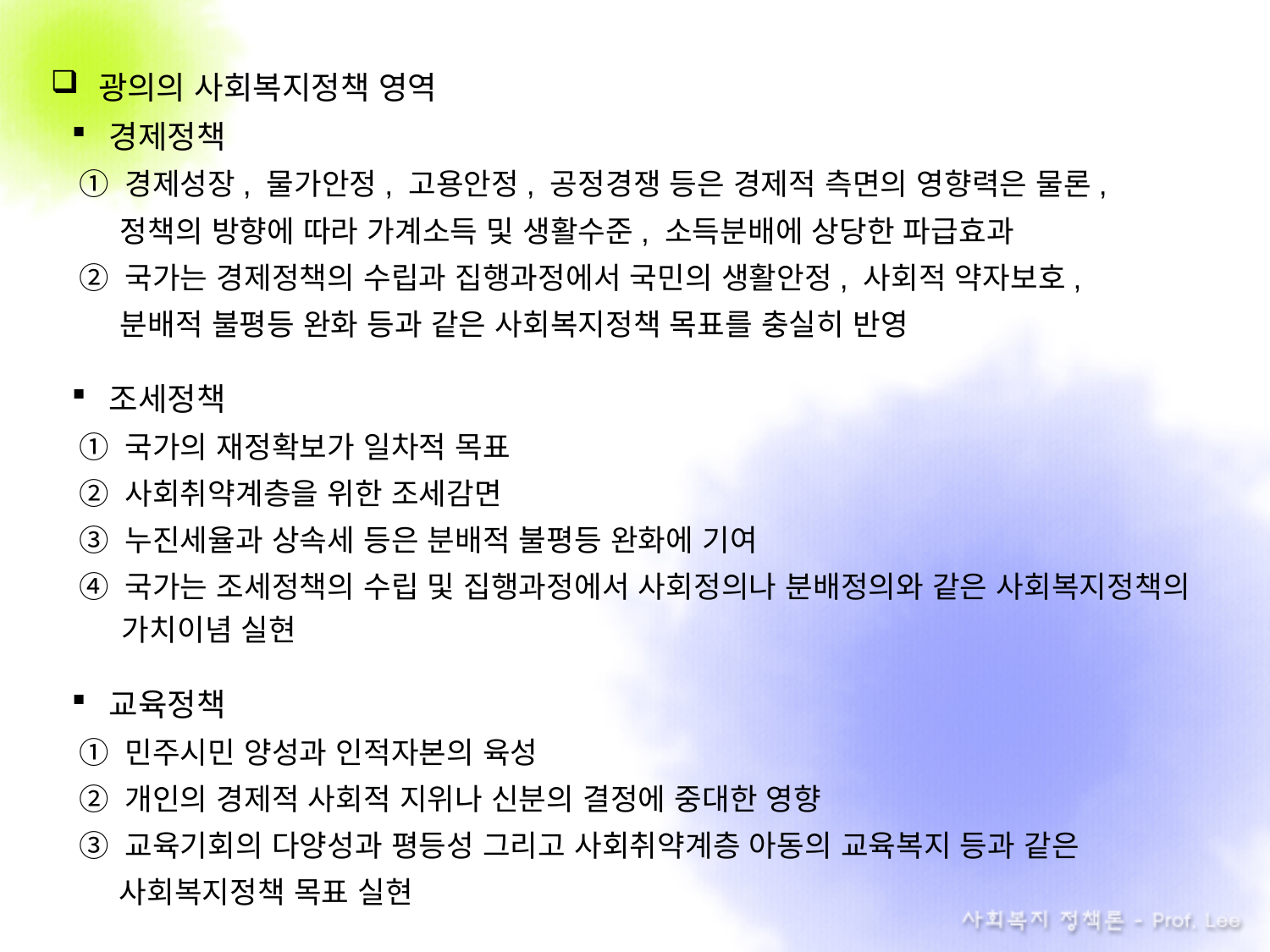

광의의 사회복지정책 영역
경제정책
① 경제성장, 물가안정, 고용안정, 공정경쟁 등은 경제적 측면의 영향력은 물론,
    정책의 방향에 따라 가계소득 및 생활수준, 소득분배에 상당한 파급효과
② 국가는 경제정책의 수립과 집행과정에서 국민의 생활안정, 사회적 약자보호,
    분배적 불평등 완화 등과 같은 사회복지정책 목표를 충실히 반영

조세정책
① 국가의 재정확보가 일차적 목표
② 사회취약계층을 위한 조세감면
③ 누진세율과 상속세 등은 분배적 불평등 완화에 기여
④ 국가는 조세정책의 수립 및 집행과정에서 사회정의나 분배정의와 같은 사회복지정책의 가치이념 실현

교육정책
① 민주시민 양성과 인적자본의 육성
② 개인의 경제적 사회적 지위나 신분의 결정에 중대한 영향
③ 교육기회의 다양성과 평등성 그리고 사회취약계층 아동의 교육복지 등과 같은
  . 사회복지정책 목표 실현